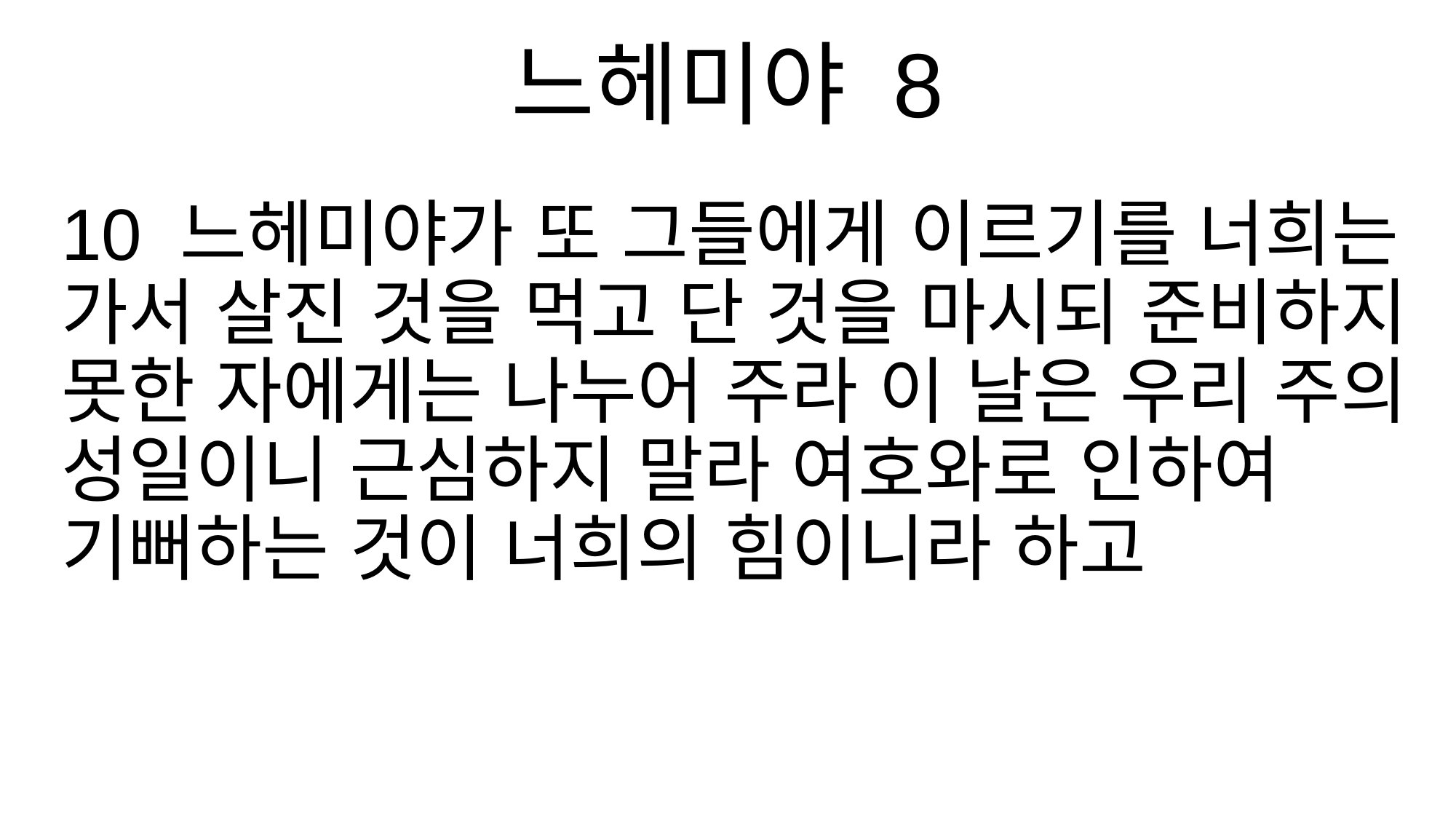

느헤미야 8
10 느헤미야가 또 그들에게 이르기를 너희는 가서 살진 것을 먹고 단 것을 마시되 준비하지 못한 자에게는 나누어 주라 이 날은 우리 주의 성일이니 근심하지 말라 여호와로 인하여 기뻐하는 것이 너희의 힘이니라 하고